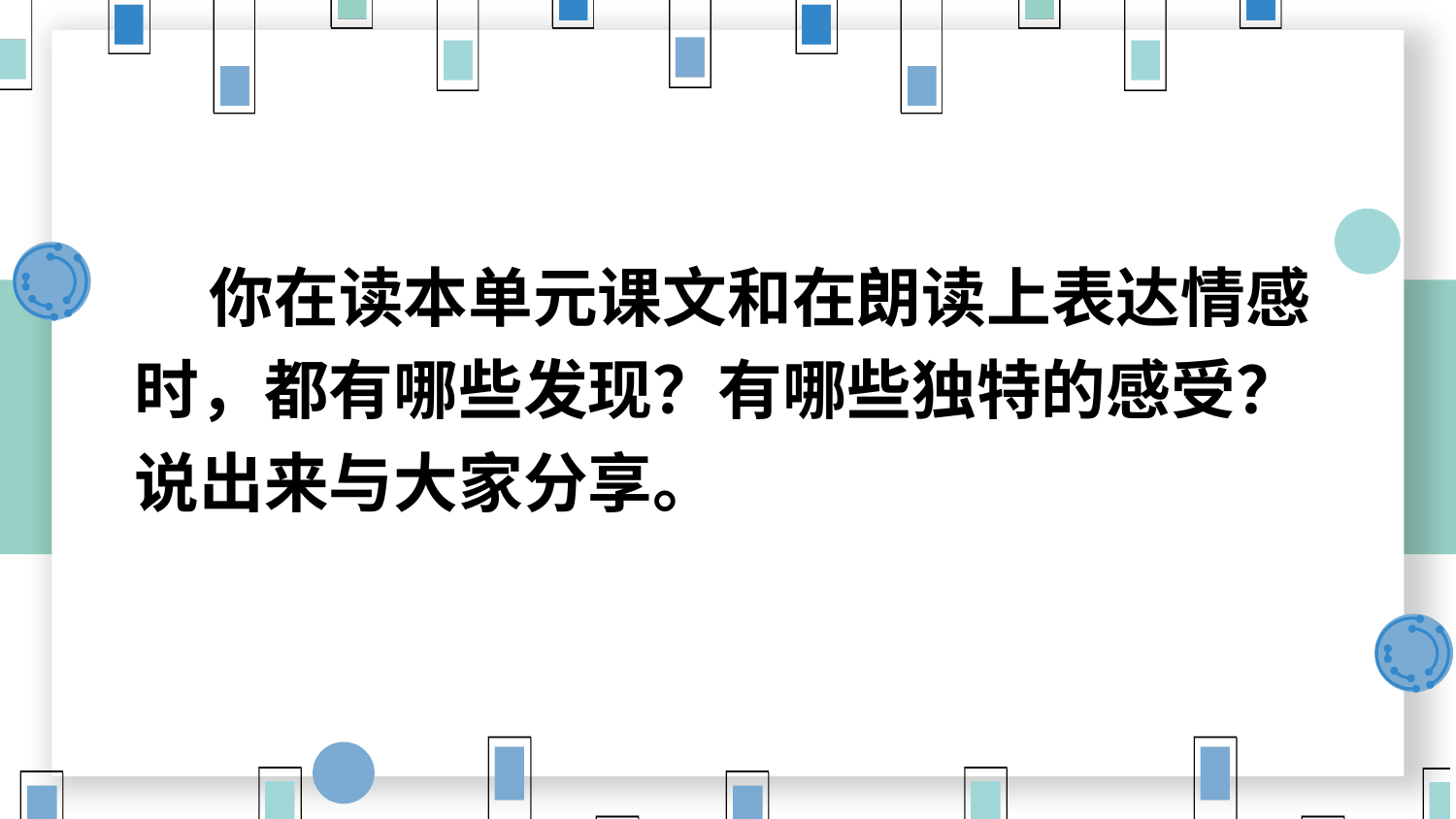

你在读本单元课文和在朗读上表达情感时，都有哪些发现？有哪些独特的感受？说出来与大家分享。